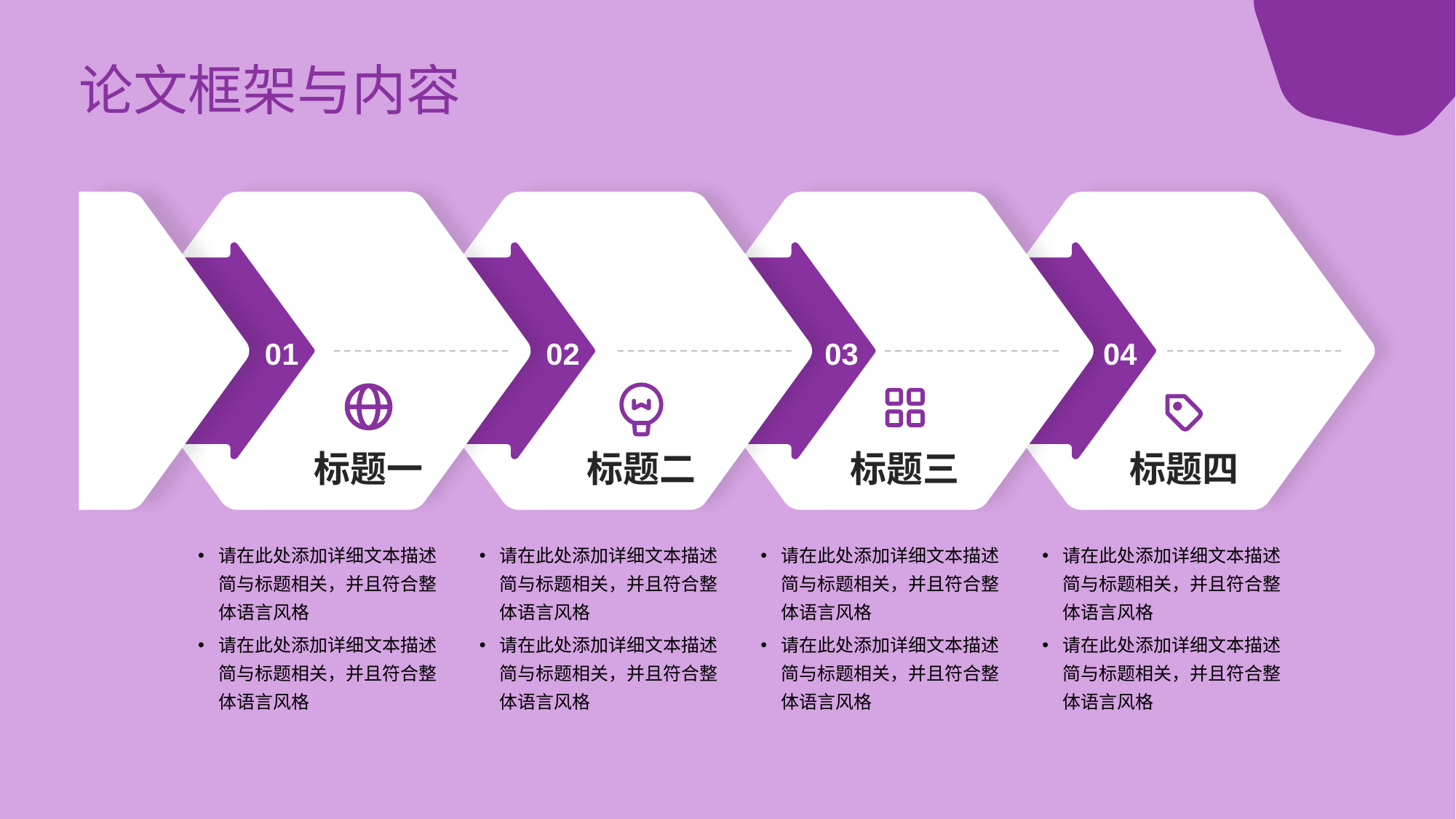

# 论文框架与内容

01
02
03
04

标题一
标题二
标题三
标题四
请在此处添加详细文本描述简与标题相关，并且符合整体语言风格
请在此处添加详细文本描述简与标题相关，并且符合整体语言风格
请在此处添加详细文本描述简与标题相关，并且符合整体语言风格
请在此处添加详细文本描述简与标题相关，并且符合整体语言风格
请在此处添加详细文本描述简与标题相关，并且符合整体语言风格
请在此处添加详细文本描述简与标题相关，并且符合整体语言风格
请在此处添加详细文本描述简与标题相关，并且符合整体语言风格
请在此处添加详细文本描述简与标题相关，并且符合整体语言风格